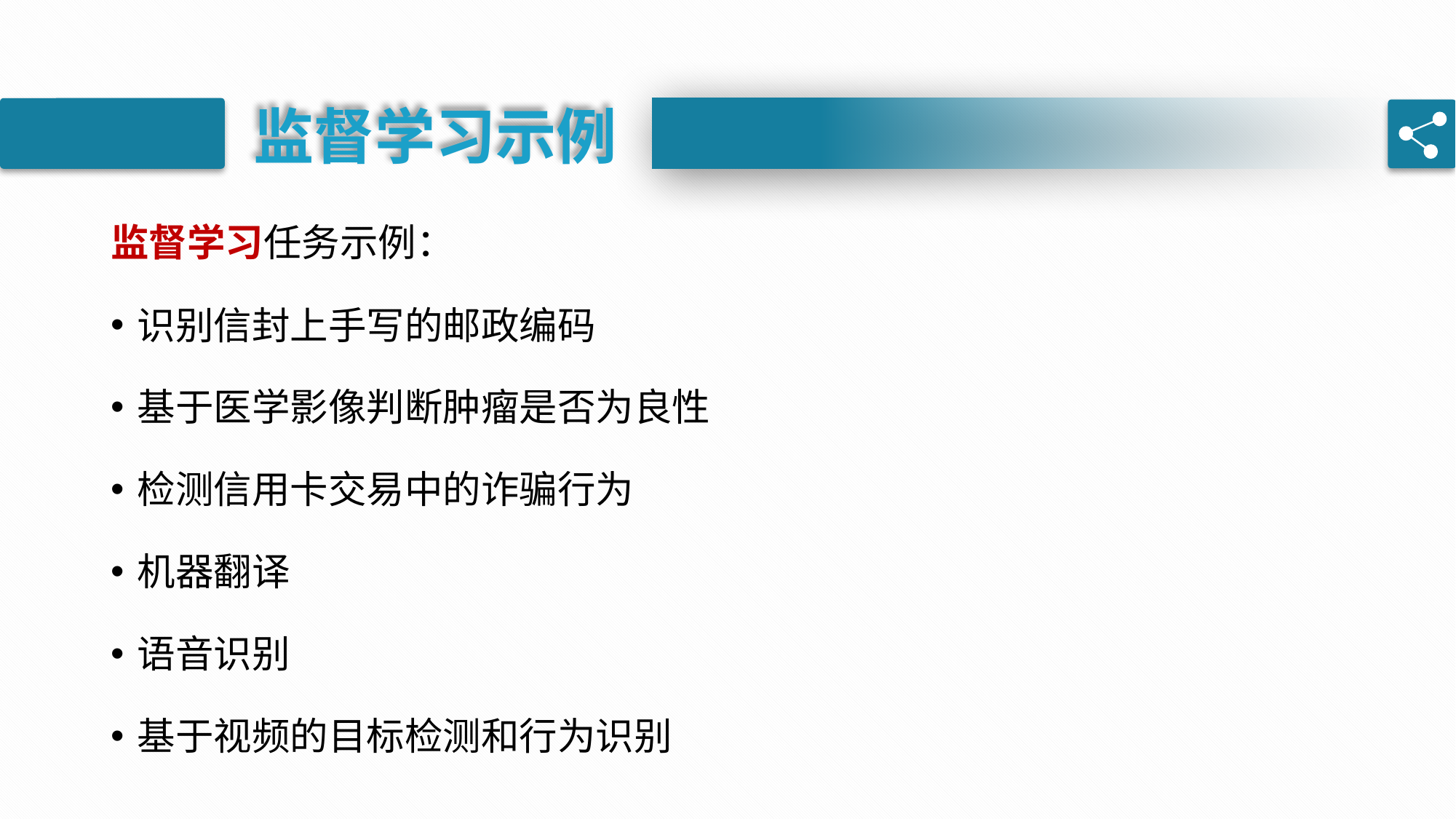

监督学习示例

监督学习任务示例：
识别信封上手写的邮政编码
基于医学影像判断肿瘤是否为良性
检测信用卡交易中的诈骗行为
机器翻译
语音识别
基于视频的目标检测和行为识别